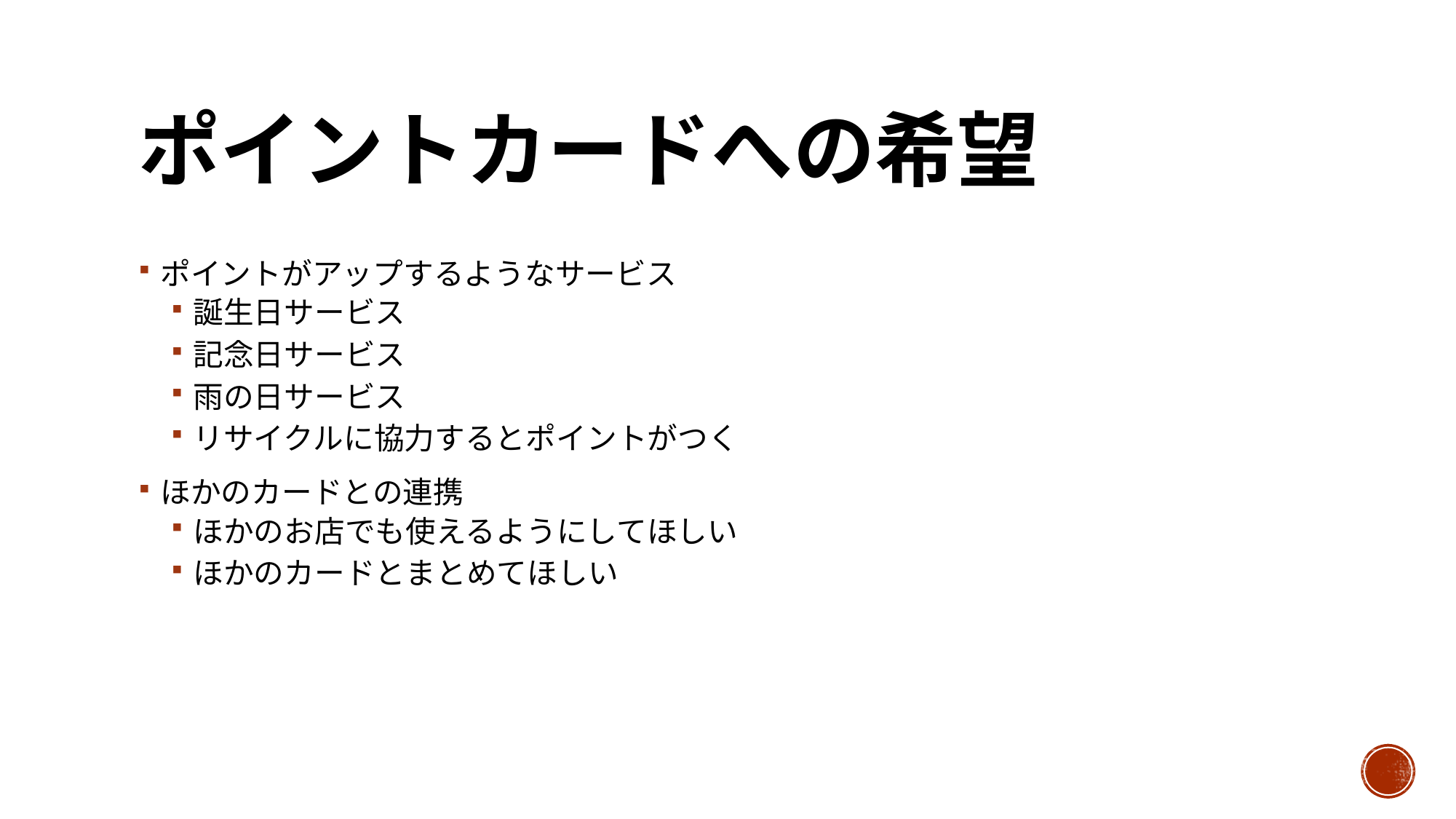

# ポイントカードへの希望
ポイントがアップするようなサービス
誕生日サービス
記念日サービス
雨の日サービス
リサイクルに協力するとポイントがつく
ほかのカードとの連携
ほかのお店でも使えるようにしてほしい
ほかのカードとまとめてほしい